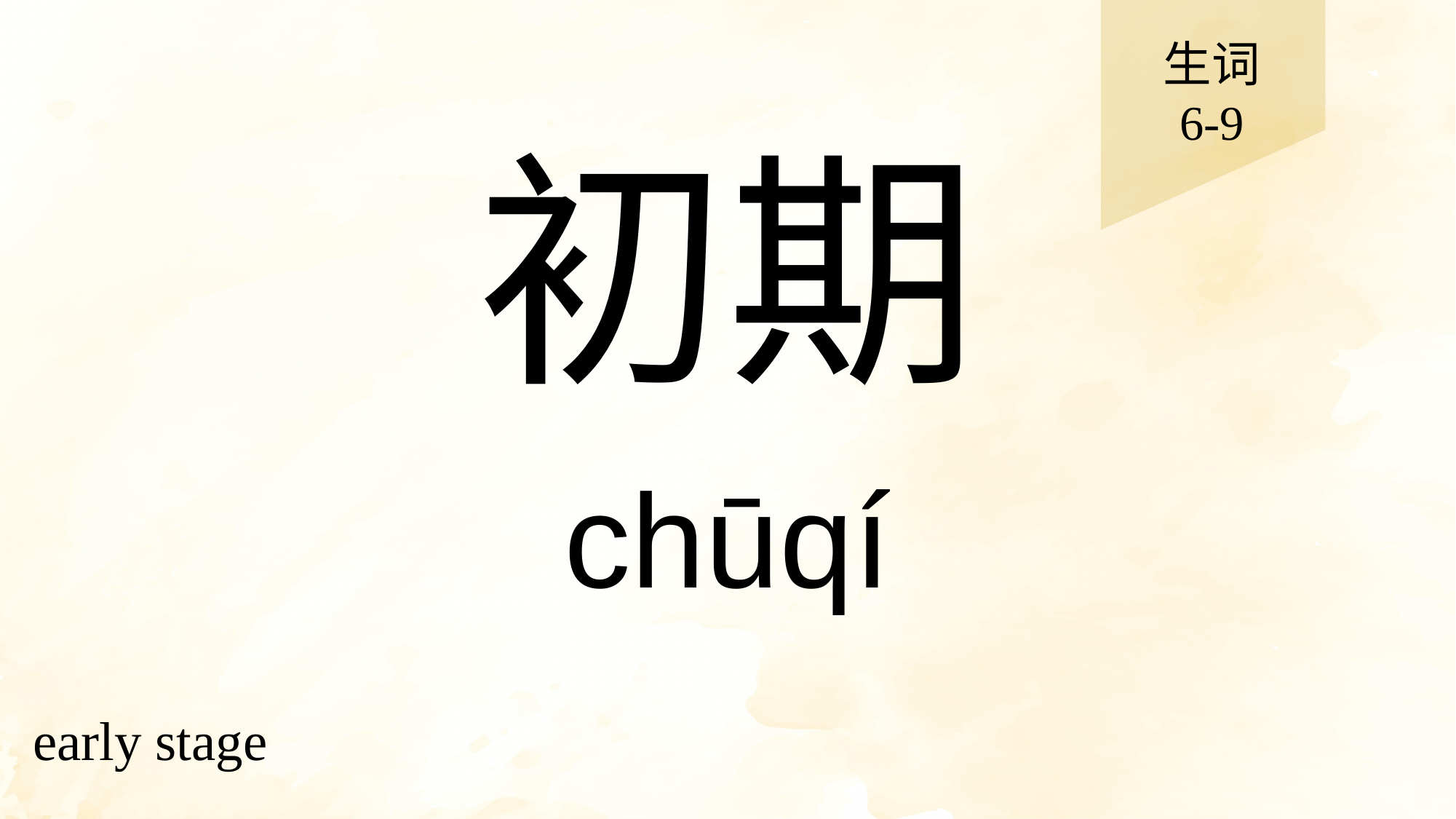

生词
6-9
# 初期
chūqí
early stage